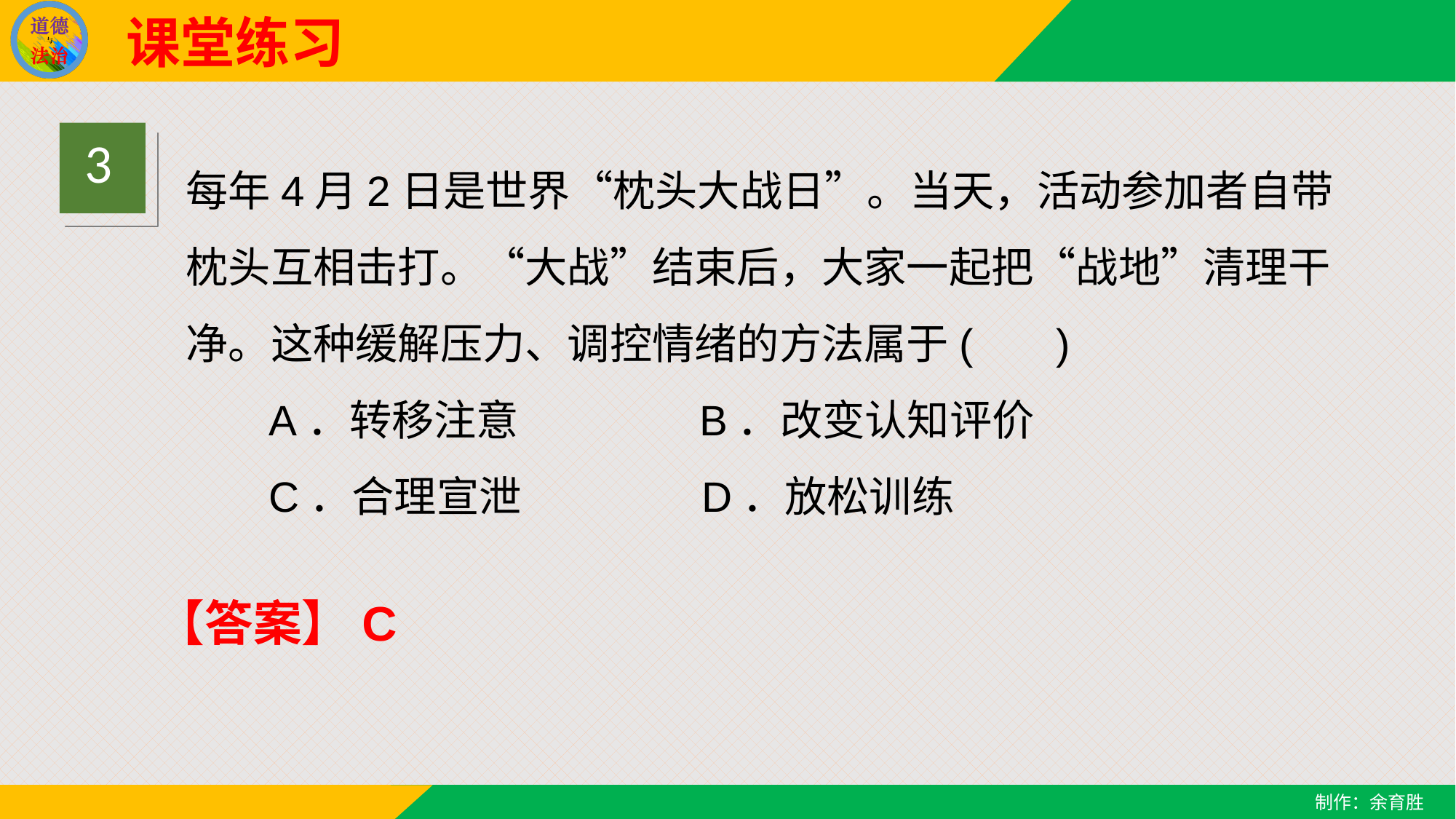

课堂练习

3

每年4月2日是世界“枕头大战日”。当天，活动参加者自带枕头互相击打。“大战”结束后，大家一起把“战地”清理干净。这种缓解压力、调控情绪的方法属于(       )
       A．转移注意                  B．改变认知评价
       C．合理宣泄                  D．放松训练
【答案】C